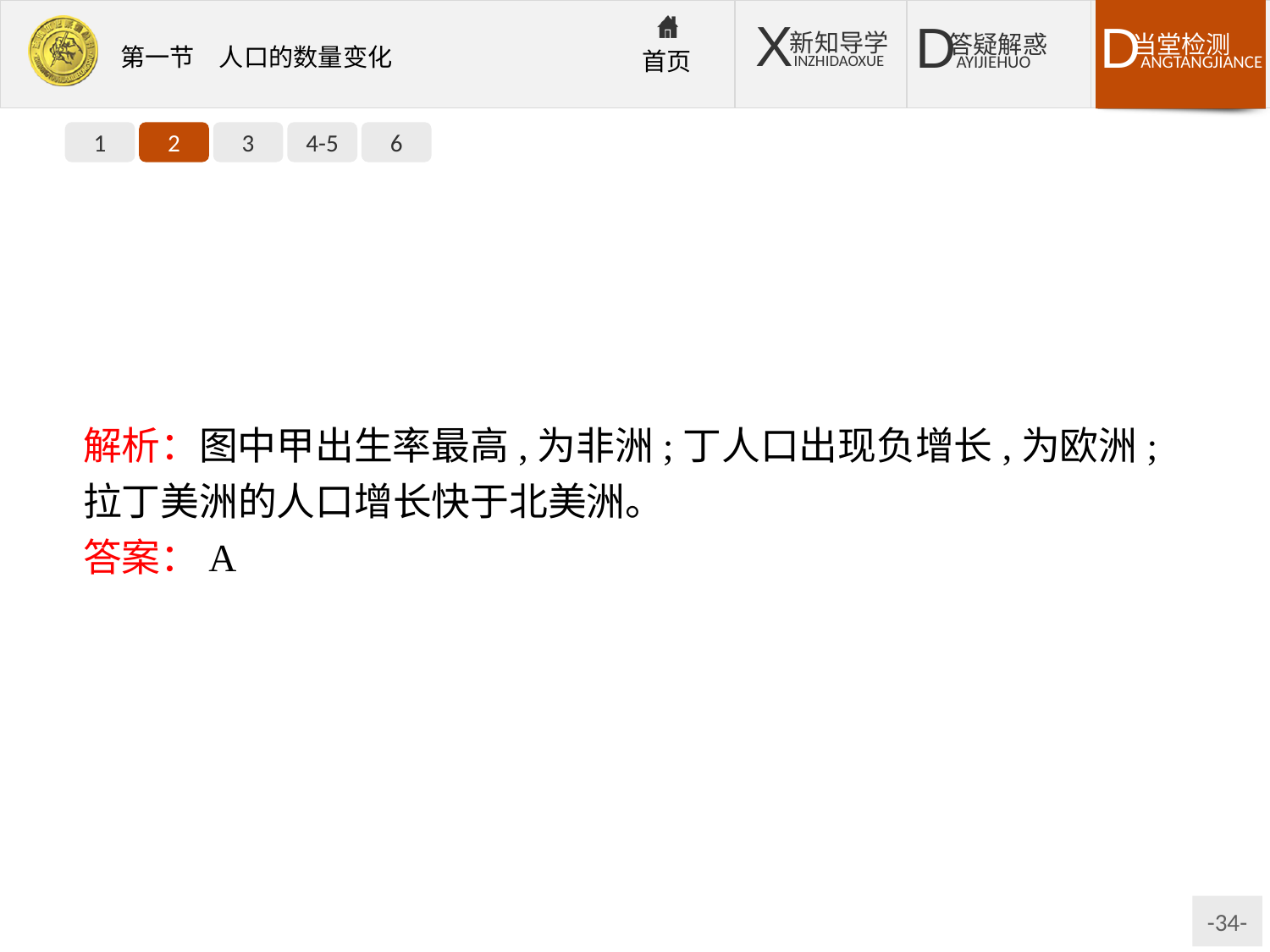

1
2
3
4-5
6
解析：图中甲出生率最高,为非洲;丁人口出现负增长,为欧洲;拉丁美洲的人口增长快于北美洲。
答案：A